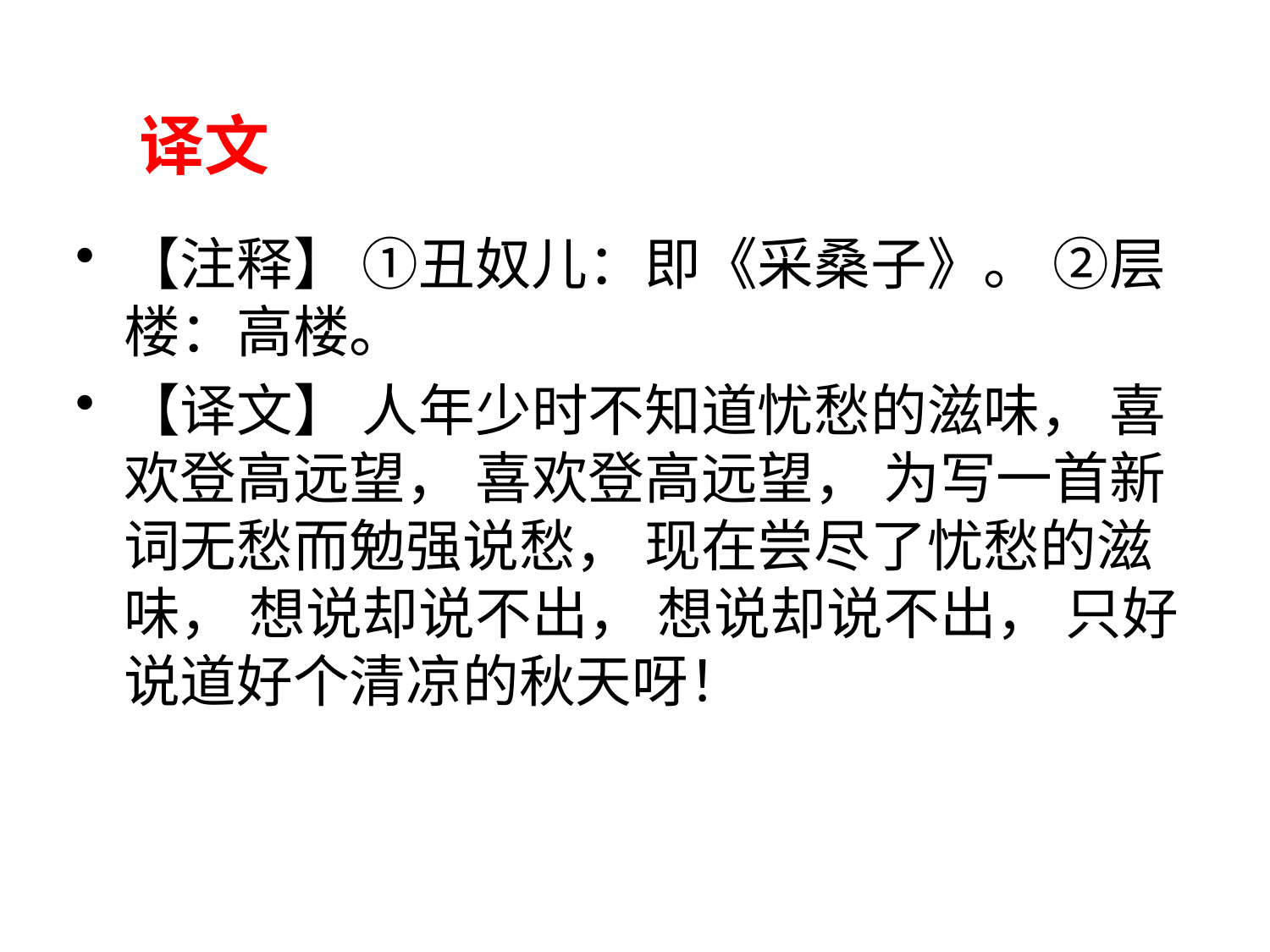

# 译文
【注释】 ①丑奴儿：即《采桑子》。 ②层楼：高楼。
【译文】 人年少时不知道忧愁的滋味， 喜欢登高远望， 喜欢登高远望， 为写一首新词无愁而勉强说愁， 现在尝尽了忧愁的滋味， 想说却说不出， 想说却说不出， 只好说道好个清凉的秋天呀！